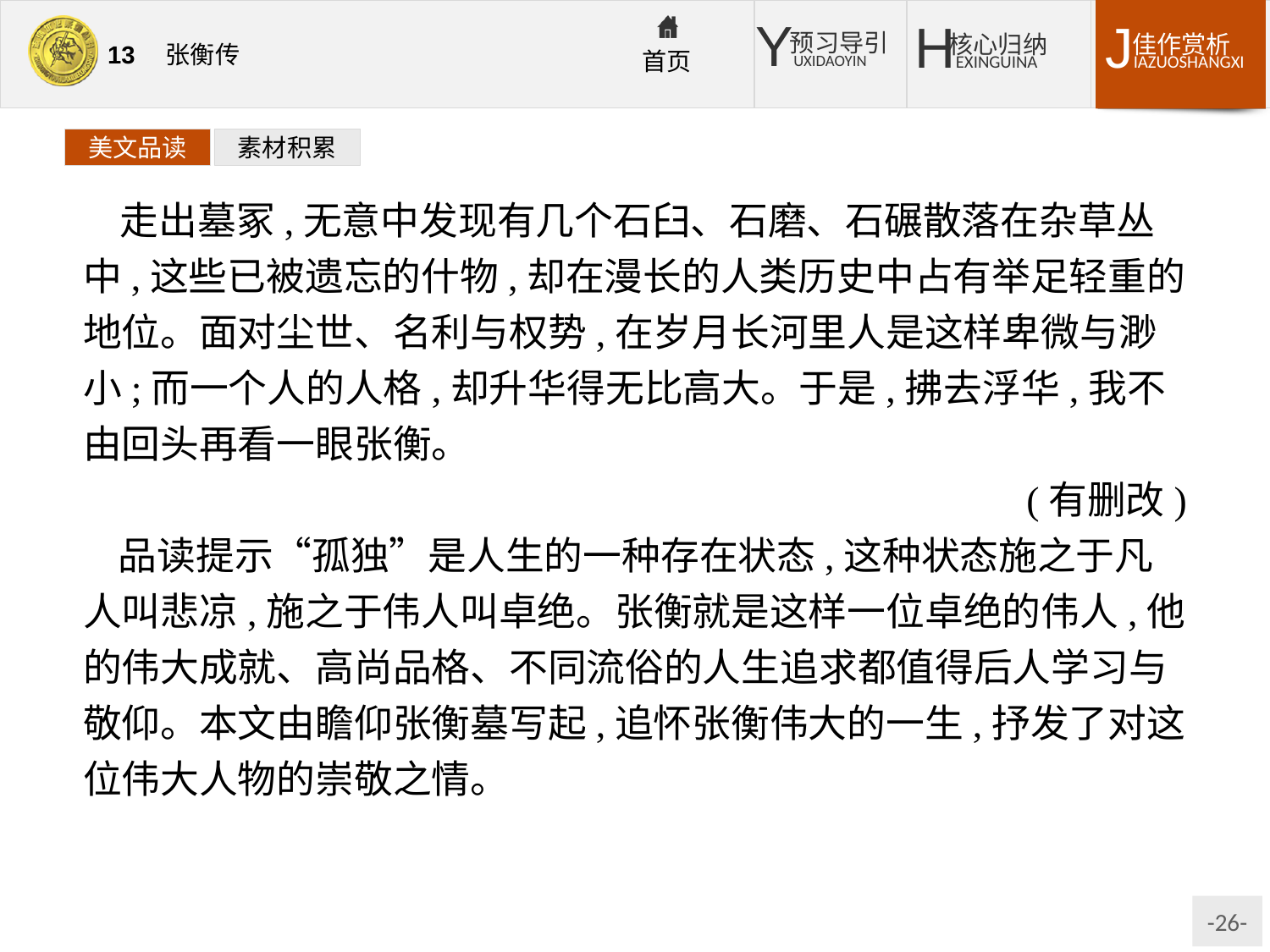

美文品读
素材积累
走出墓冢,无意中发现有几个石臼、石磨、石碾散落在杂草丛中,这些已被遗忘的什物,却在漫长的人类历史中占有举足轻重的地位。面对尘世、名利与权势,在岁月长河里人是这样卑微与渺小;而一个人的人格,却升华得无比高大。于是,拂去浮华,我不由回头再看一眼张衡。
(有删改)
品读提示“孤独”是人生的一种存在状态,这种状态施之于凡人叫悲凉,施之于伟人叫卓绝。张衡就是这样一位卓绝的伟人,他的伟大成就、高尚品格、不同流俗的人生追求都值得后人学习与敬仰。本文由瞻仰张衡墓写起,追怀张衡伟大的一生,抒发了对这位伟大人物的崇敬之情。